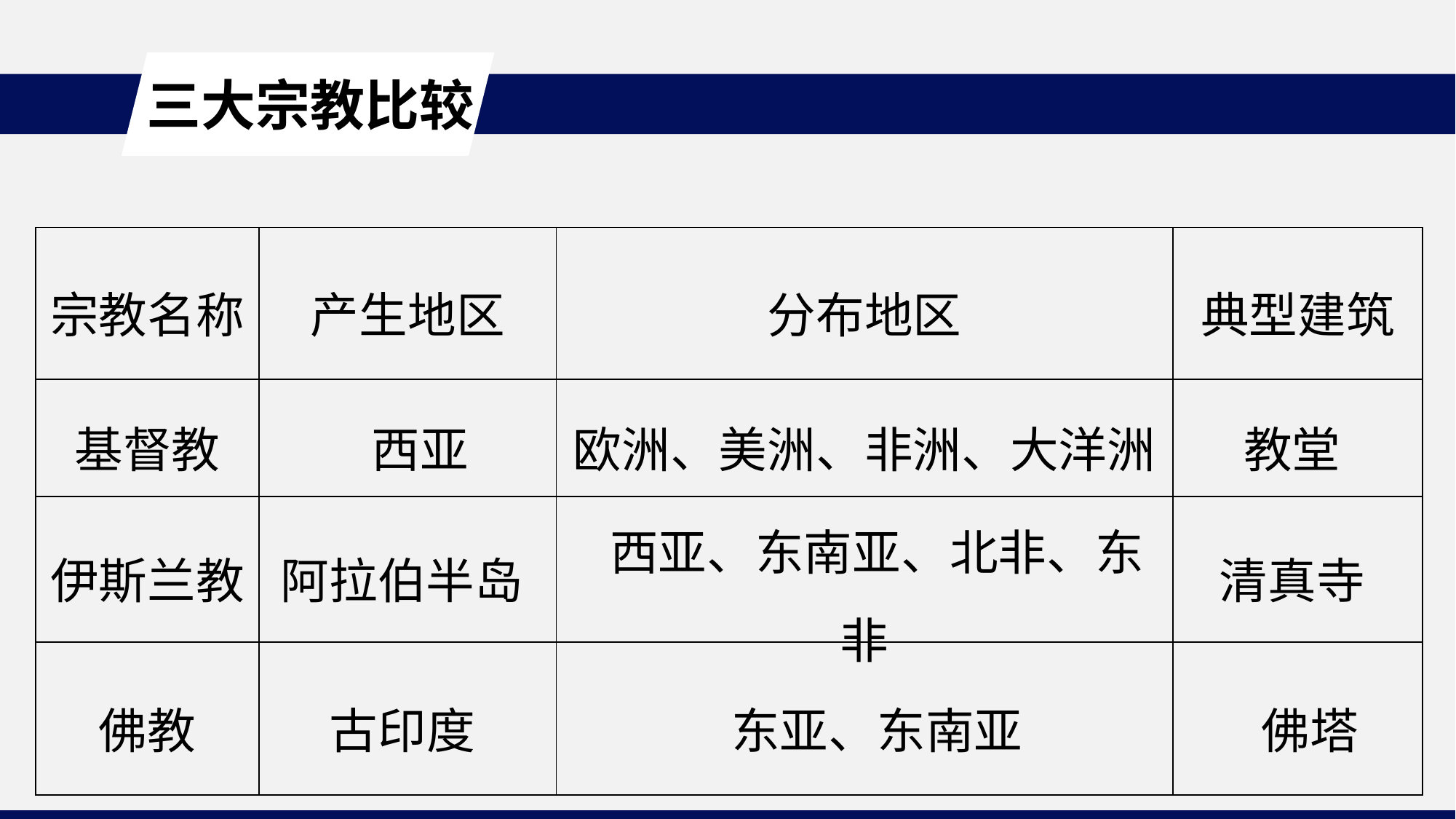

三大宗教比较

| 宗教名称 | 产生地区 | 分布地区 | 典型建筑 |
| --- | --- | --- | --- |
| 基督教 | 西亚 | 欧洲、美洲、非洲、大洋洲 | 教堂 |
| 伊斯兰教 | 阿拉伯半岛 | 西亚、东南亚、北非、东非 | 清真寺 |
| 佛教 | 古印度 | 东亚、东南亚 | 佛塔 |